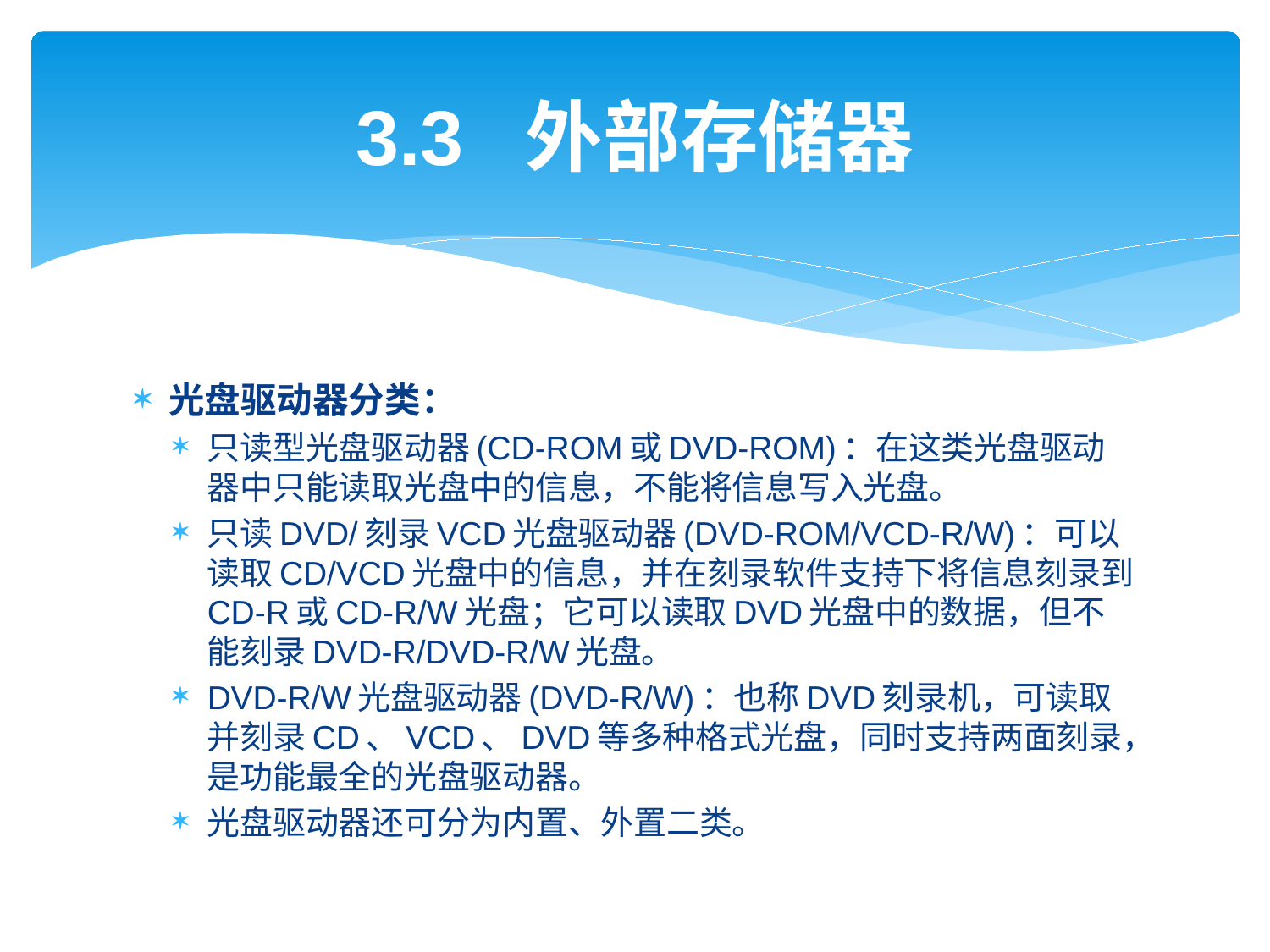

# 3.3  外部存储器
光盘驱动器分类：
只读型光盘驱动器(CD-ROM或DVD-ROM)：在这类光盘驱动器中只能读取光盘中的信息，不能将信息写入光盘。
只读DVD/刻录VCD光盘驱动器(DVD-ROM/VCD-R/W)：可以读取CD/VCD光盘中的信息，并在刻录软件支持下将信息刻录到CD-R或CD-R/W光盘；它可以读取DVD光盘中的数据，但不能刻录DVD-R/DVD-R/W光盘。
DVD-R/W光盘驱动器(DVD-R/W)：也称DVD刻录机，可读取并刻录CD、VCD、DVD等多种格式光盘，同时支持两面刻录，是功能最全的光盘驱动器。
光盘驱动器还可分为内置、外置二类。